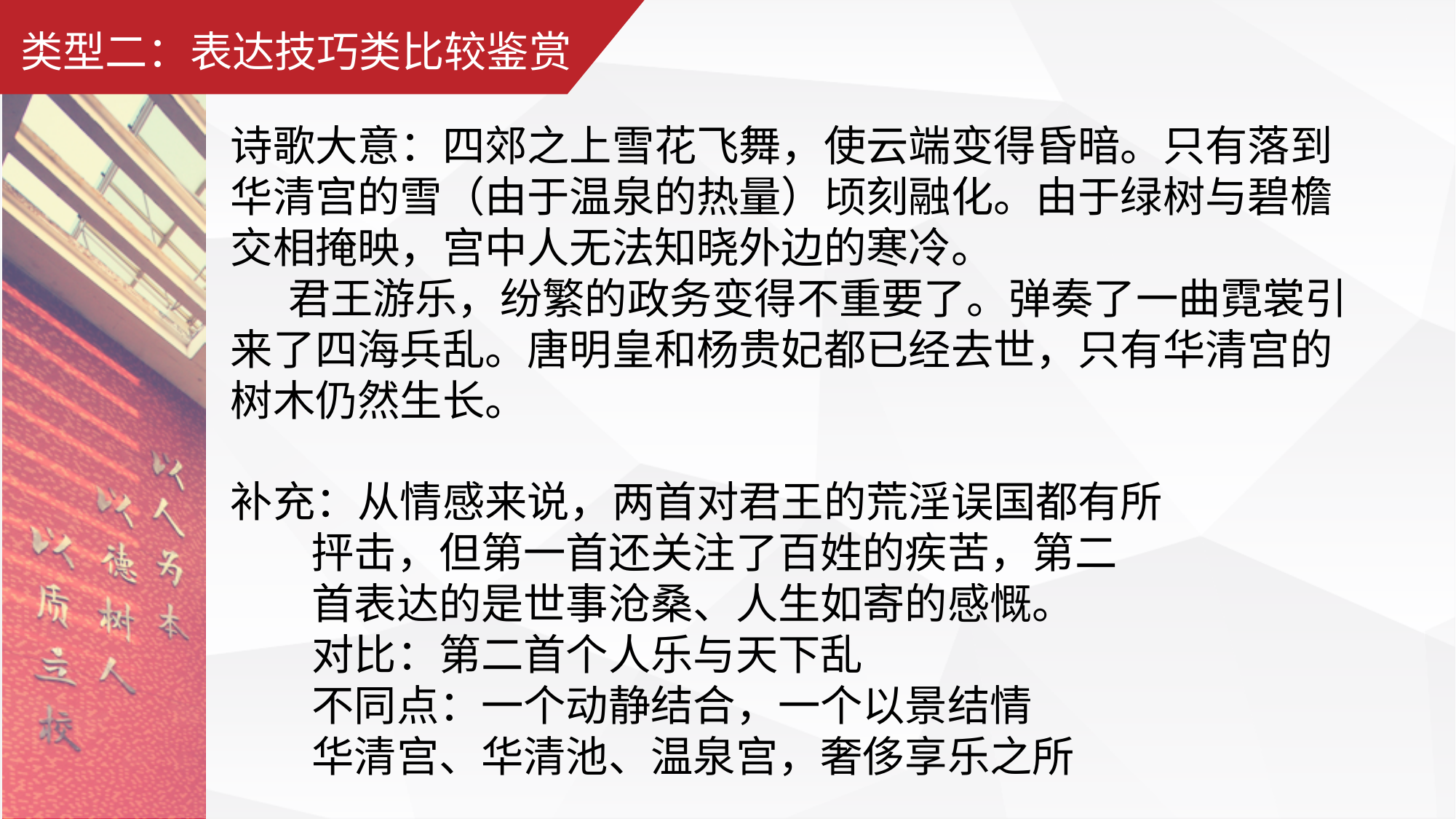

类型二：表达技巧类比较鉴赏
诗歌大意：四郊之上雪花飞舞，使云端变得昏暗。只有落到华清宫的雪（由于温泉的热量）顷刻融化。由于绿树与碧檐交相掩映，宫中人无法知晓外边的寒冷。
    君王游乐，纷繁的政务变得不重要了。弹奏了一曲霓裳引来了四海兵乱。唐明皇和杨贵妃都已经去世，只有华清宫的树木仍然生长。

补充：从情感来说，两首对君王的荒淫误国都有所
      抨击，但第一首还关注了百姓的疾苦，第二
      首表达的是世事沧桑、人生如寄的感慨。
      对比：第二首个人乐与天下乱
      不同点：一个动静结合，一个以景结情
      华清宫、华清池、温泉宫，奢侈享乐之所